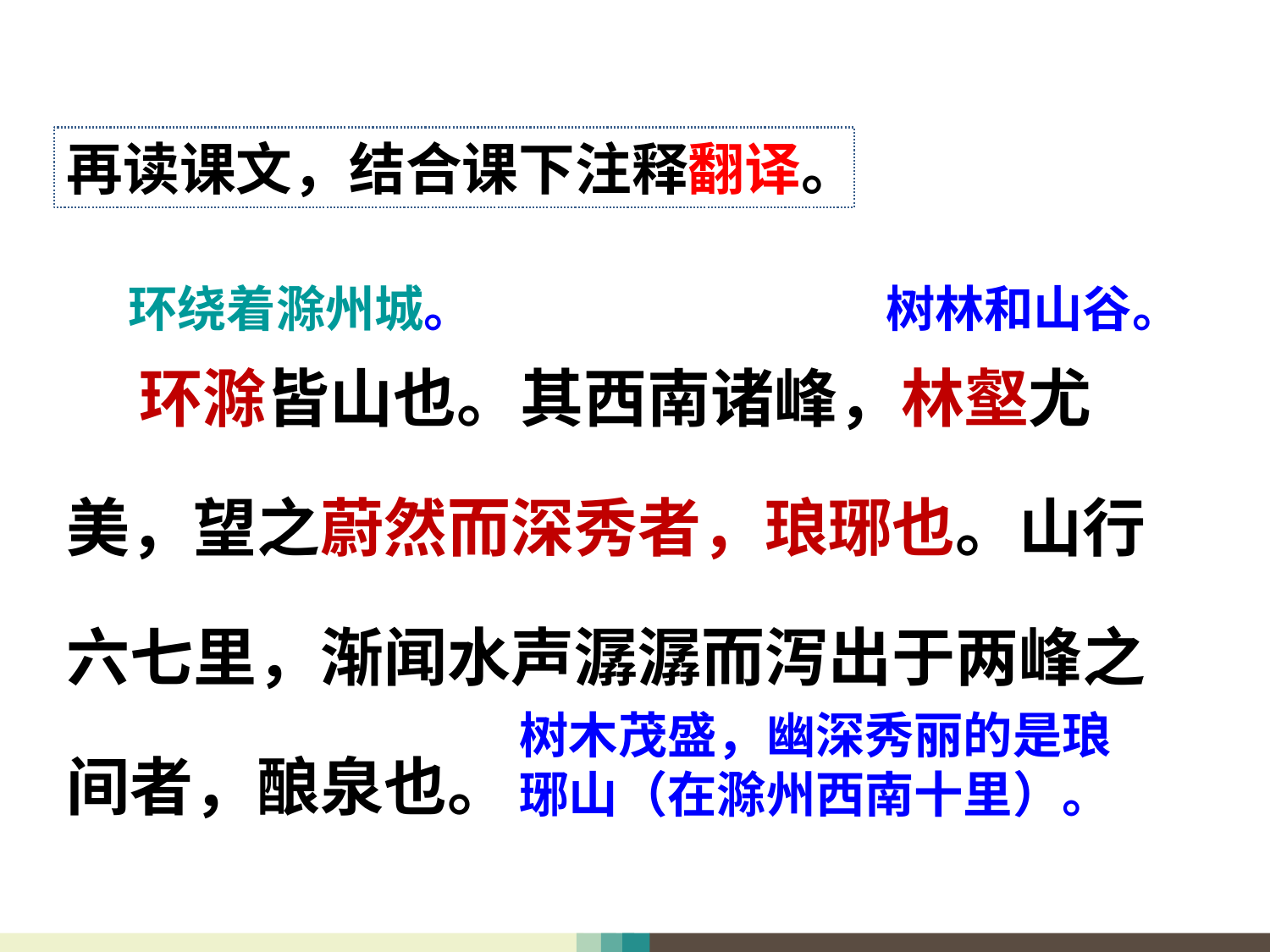

再读课文，结合课下注释翻译。
环绕着滁州城。
树林和山谷。
    环滁皆山也。其西南诸峰，林壑尤美，望之蔚然而深秀者，琅琊也。山行六七里，渐闻水声潺潺而泻出于两峰之间者，酿泉也。
树木茂盛，幽深秀丽的是琅琊山（在滁州西南十里）。